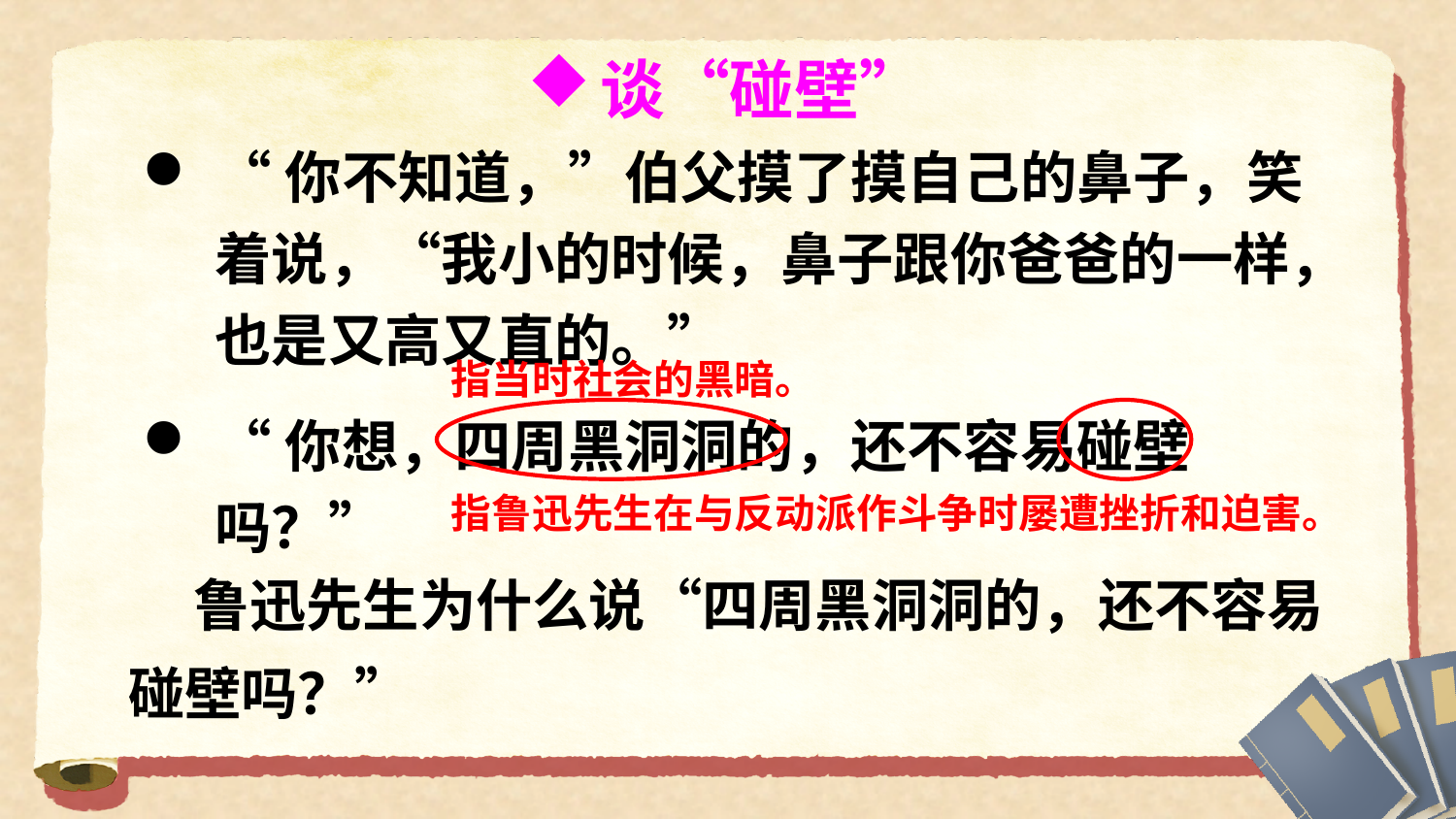

谈“碰壁”
“你不知道，”伯父摸了摸自己的鼻子，笑着说，“我小的时候，鼻子跟你爸爸的一样，也是又高又直的。”
“你想，四周黑洞洞的，还不容易碰壁吗？”
指当时社会的黑暗。

指鲁迅先生在与反动派作斗争时屡遭挫折和迫害。
    鲁迅先生为什么说“四周黑洞洞的，还不容易碰壁吗？”